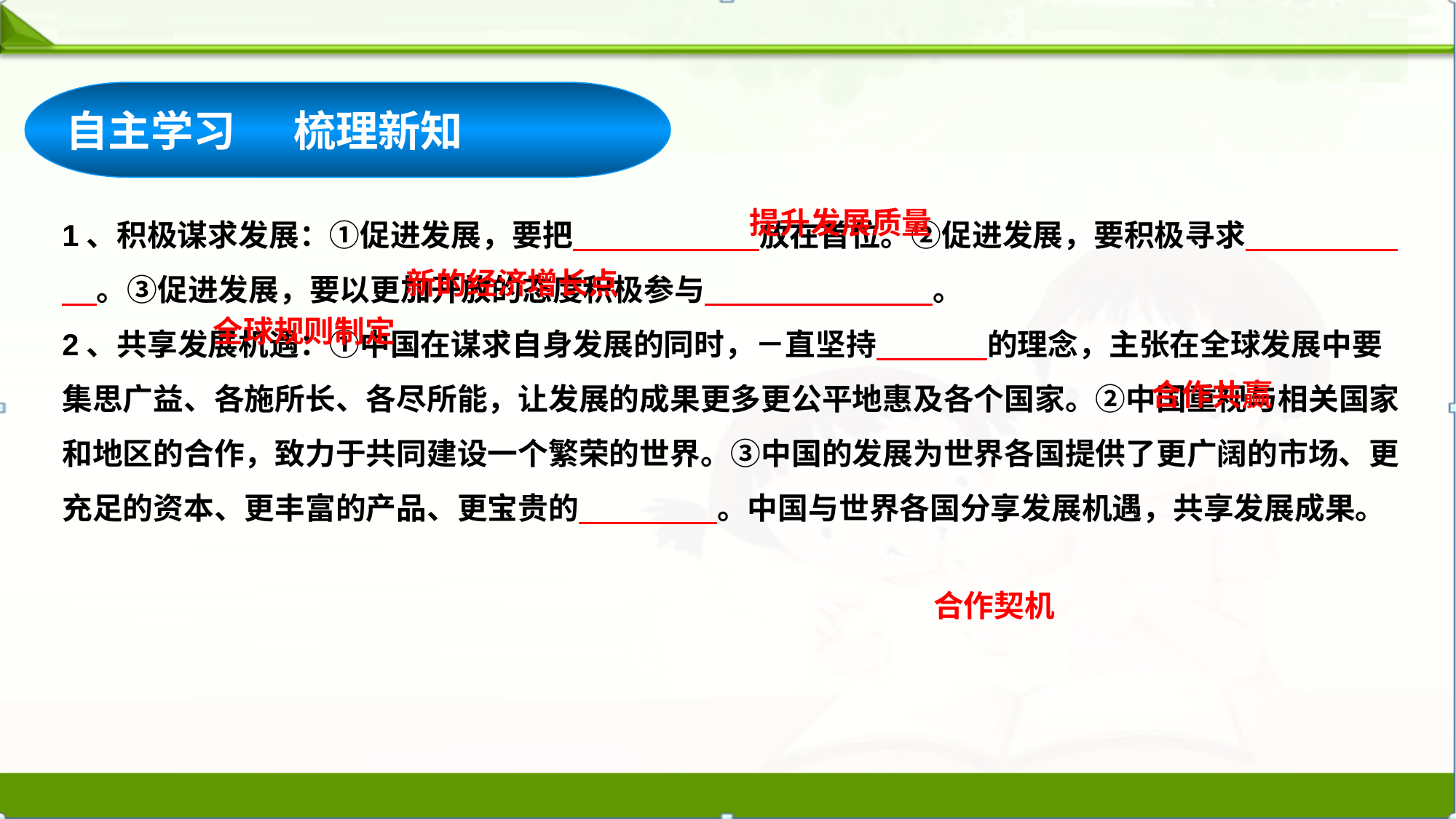

自主学习      梳理新知
1、积极谋求发展：①促进发展，要把                           放在首位。②促进发展，要积极寻求                            。③促进发展，要以更加开放的态度积极参与                                 。
2、共享发展机遇：①中国在谋求自身发展的同时，－直坚持                的理念，主张在全球发展中要集思广益、各施所长、各尽所能，让发展的成果更多更公平地惠及各个国家。②中国重视与相关国家和地区的合作，致力于共同建设一个繁荣的世界。③中国的发展为世界各国提供了更广阔的市场、更充足的资本、更丰富的产品、更宝贵的                    。中国与世界各国分享发展机遇，共享发展成果。
提升发展质量
新的经济增长点
全球规则制定
合作共赢
合作契机